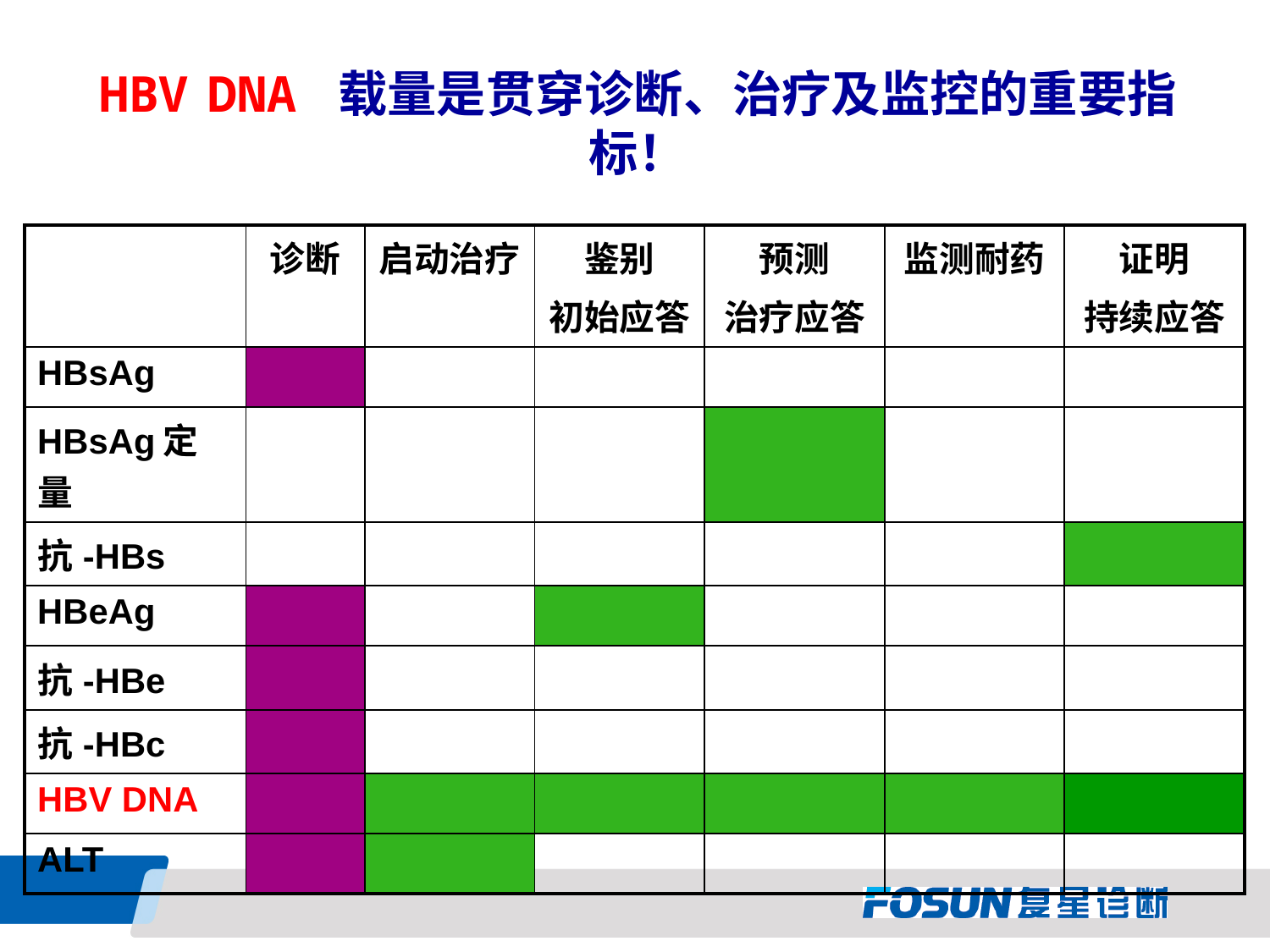

HBV DNA 载量是贯穿诊断、治疗及监控的重要指标！
|  | 诊断 | 启动治疗 | 鉴别 初始应答 | 预测 治疗应答 | 监测耐药 | 证明 持续应答 |
| --- | --- | --- | --- | --- | --- | --- |
| HBsAg |  |  |  |  |  |  |
| HBsAg定量 |  |  |  |  |  |  |
| 抗-HBs |  |  |  |  |  |  |
| HBeAg |  |  |  |  |  |  |
| 抗-HBe |  |  |  |  |  |  |
| 抗-HBc |  |  |  |  |  |  |
| HBV DNA |  |  |  |  |  |  |
| ALT |  |  |  |  |  |  |